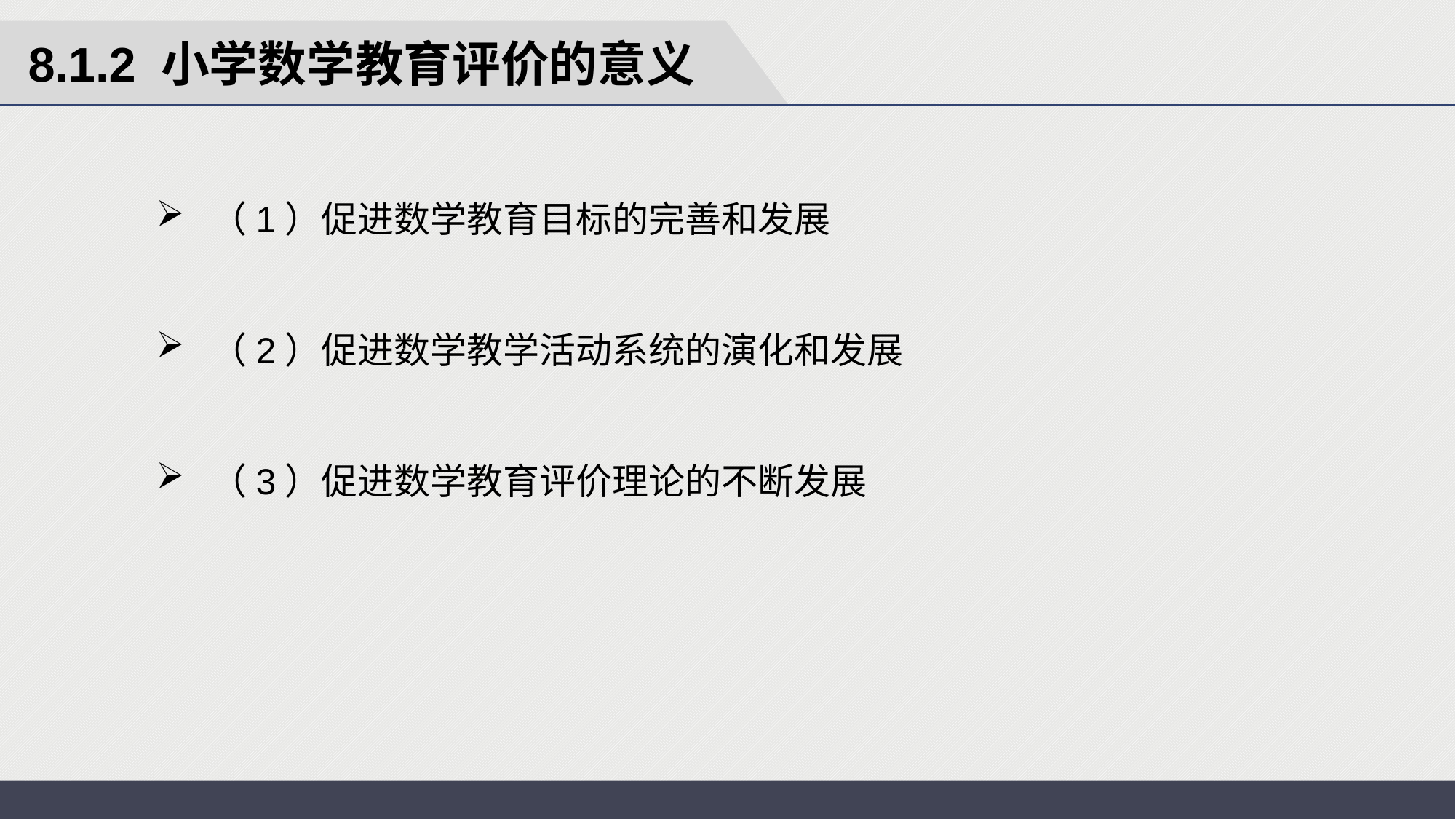

8.1.2 小学数学教育评价的意义
（1）促进数学教育目标的完善和发展

（2）促进数学教学活动系统的演化和发展

（3）促进数学教育评价理论的不断发展